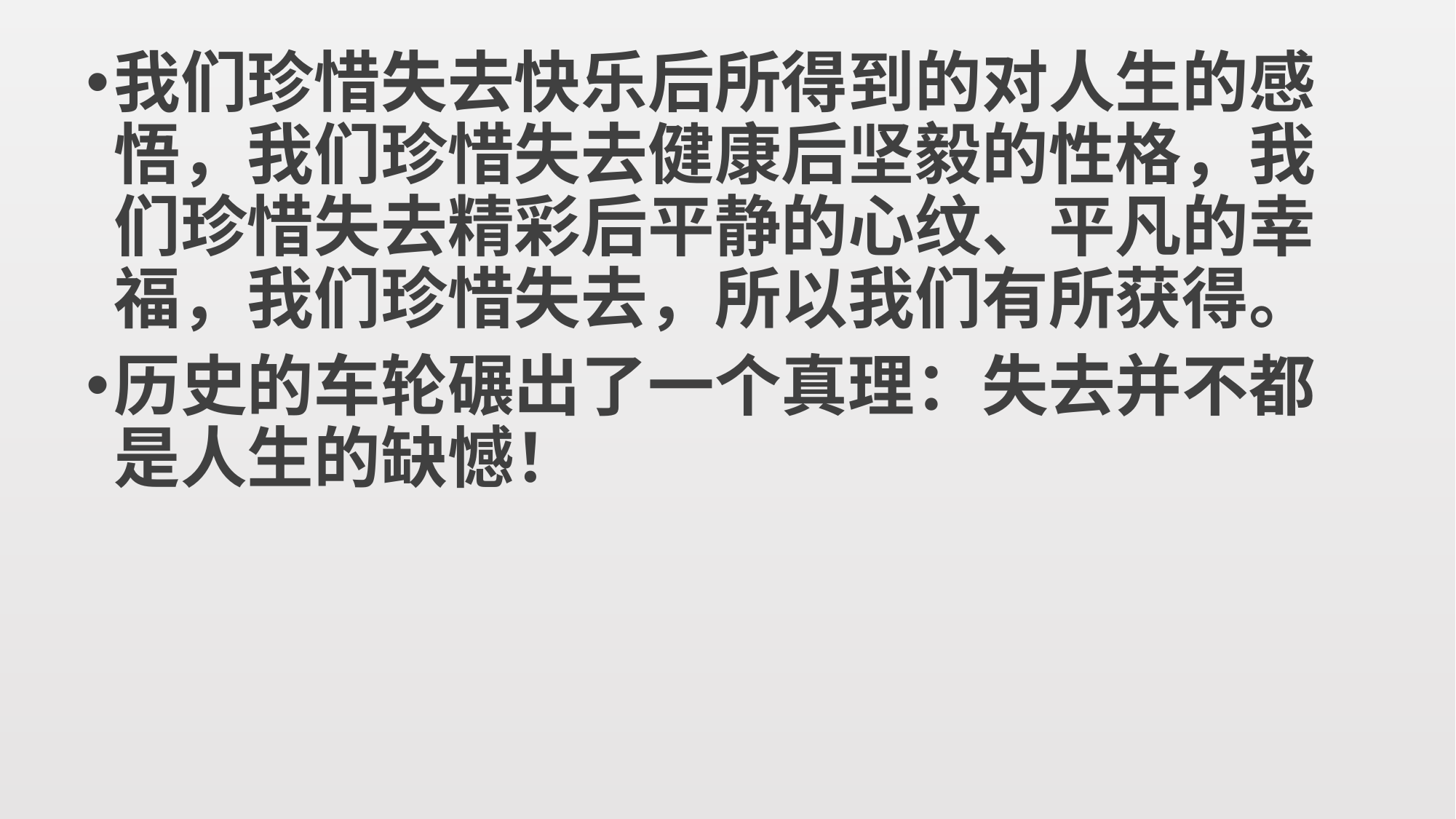

我们珍惜失去快乐后所得到的对人生的感悟，我们珍惜失去健康后坚毅的性格，我们珍惜失去精彩后平静的心纹、平凡的幸福，我们珍惜失去，所以我们有所获得。
历史的车轮碾出了一个真理：失去并不都是人生的缺憾！